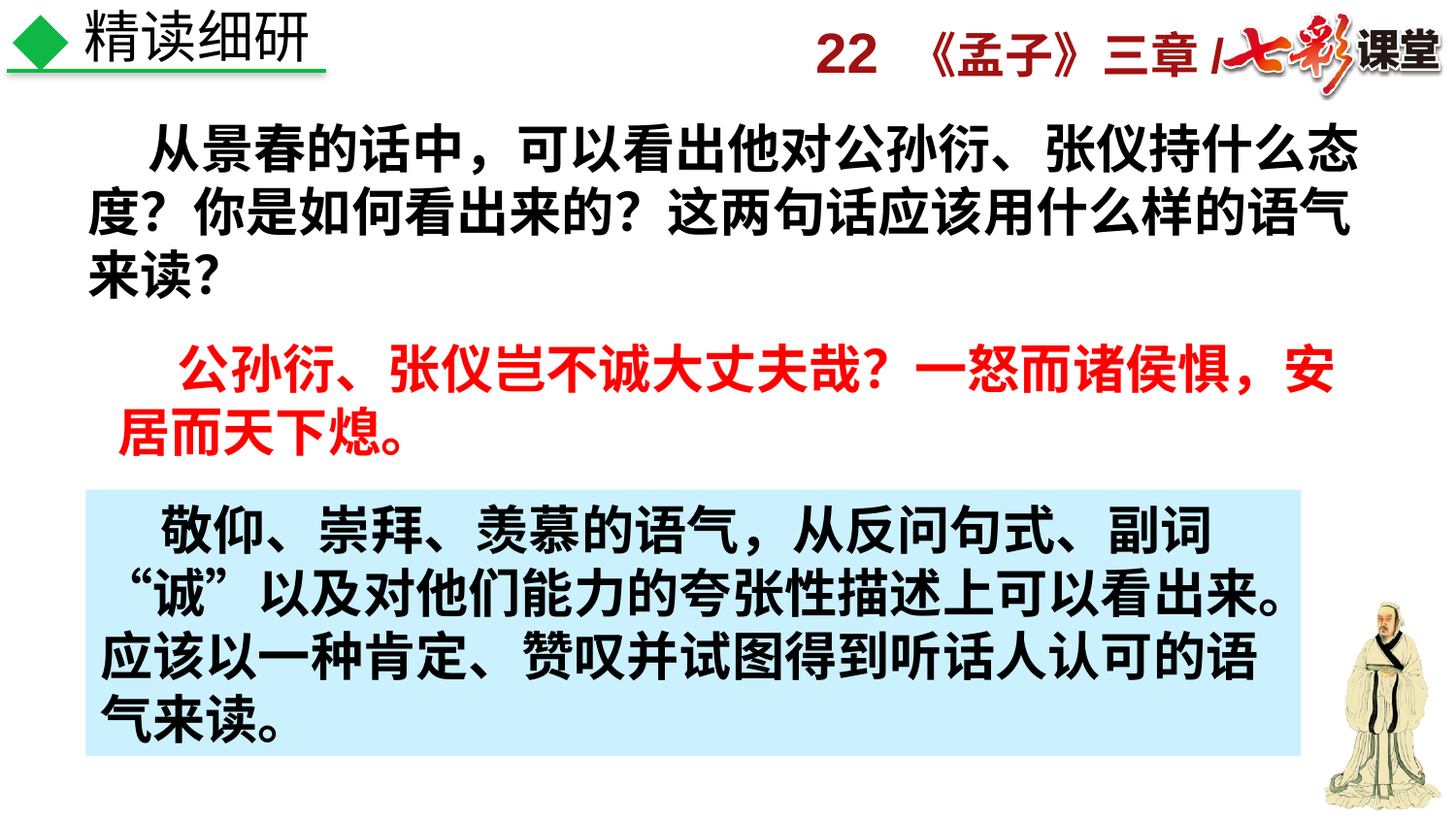

精读细研

    从景春的话中，可以看出他对公孙衍、张仪持什么态度？你是如何看出来的？这两句话应该用什么样的语气来读？
    公孙衍、张仪岂不诚大丈夫哉？一怒而诸侯惧，安居而天下熄。
    敬仰、崇拜、羡慕的语气，从反问句式、副词“诚”以及对他们能力的夸张性描述上可以看出来。应该以一种肯定、赞叹并试图得到听话人认可的语气来读。